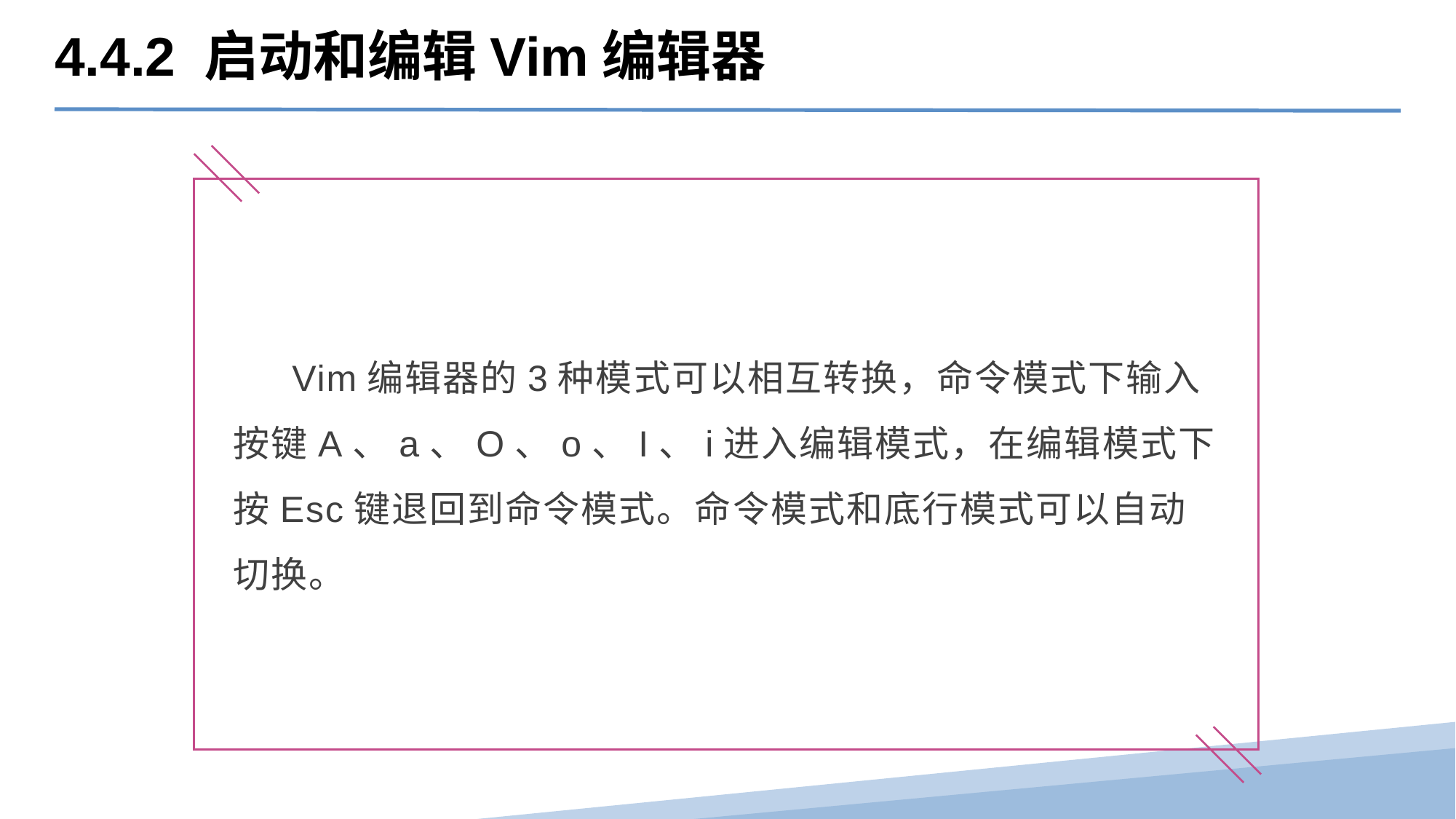

4.4.2 启动和编辑Vim编辑器

     Vim编辑器的3种模式可以相互转换，命令模式下输入按键A、a、O、o、I、i进入编辑模式，在编辑模式下按Esc键退回到命令模式。命令模式和底行模式可以自动切换。